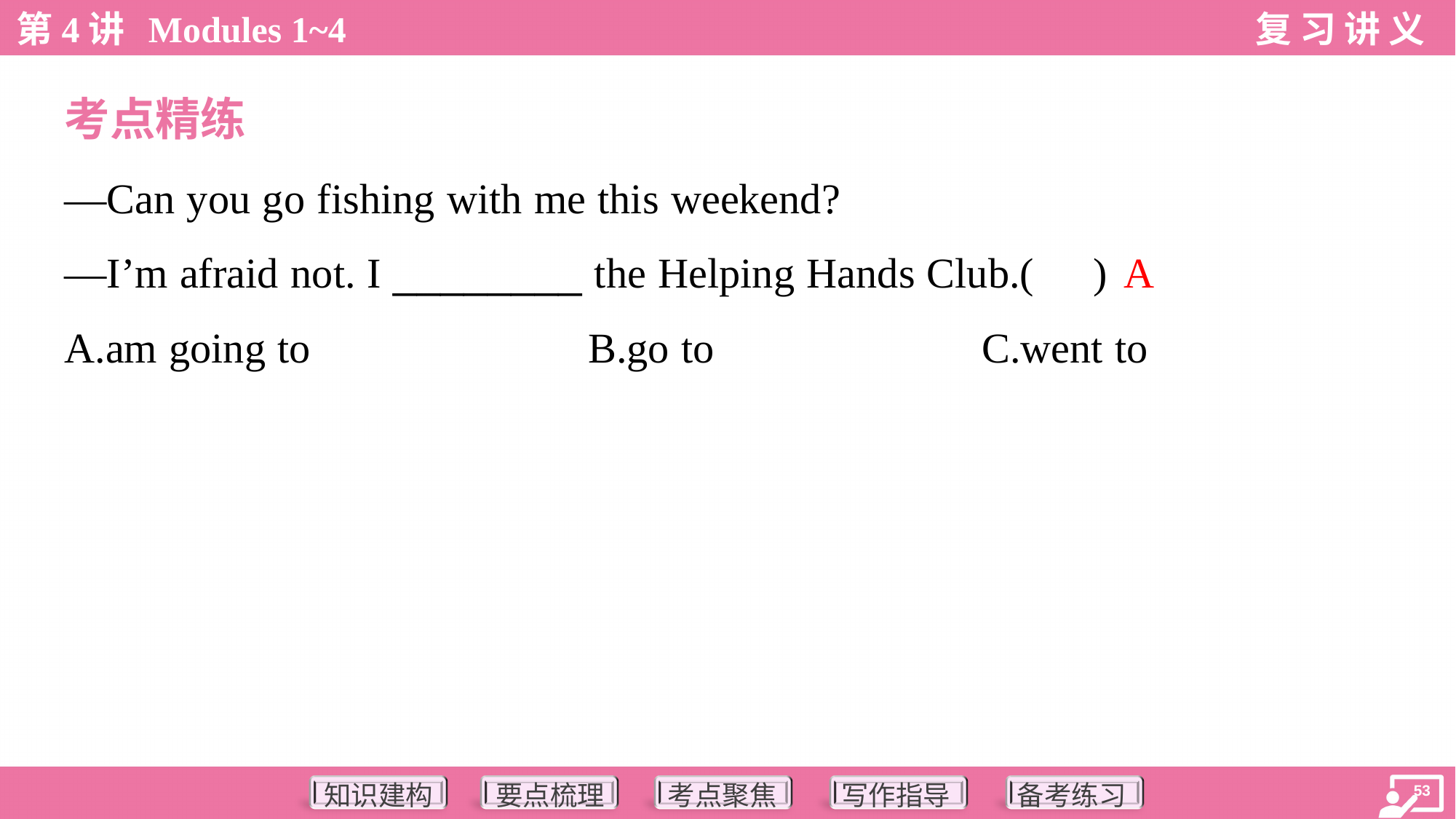

考点精练
—Can you go fishing with me this weekend?
—I’m afraid not. I ________ the Helping Hands Club.(     )
A
A.am going to	B.go to	C.went to